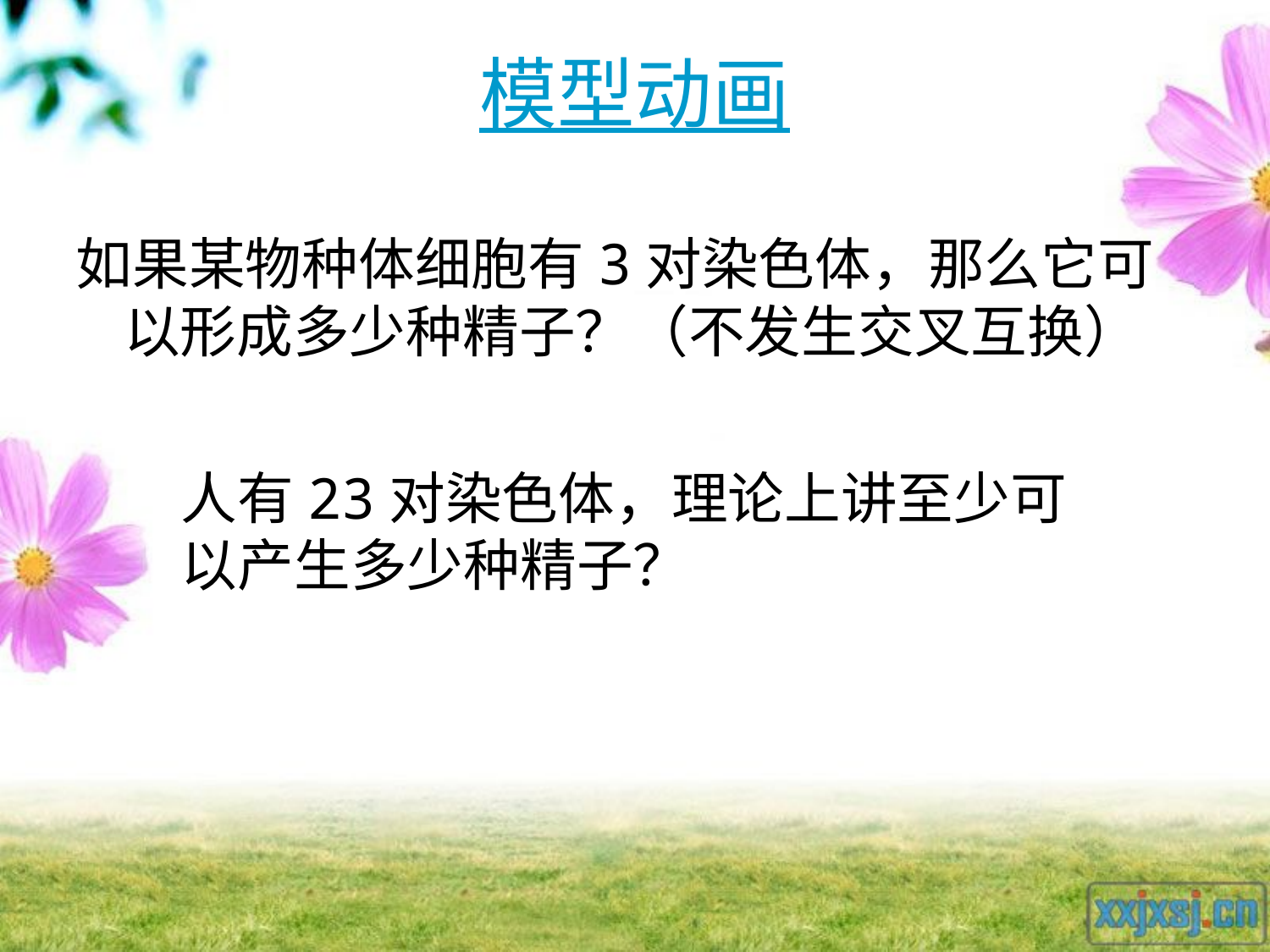

# 模型动画
如果某物种体细胞有3对染色体，那么它可以形成多少种精子？（不发生交叉互换）
人有23对染色体，理论上讲至少可以产生多少种精子？